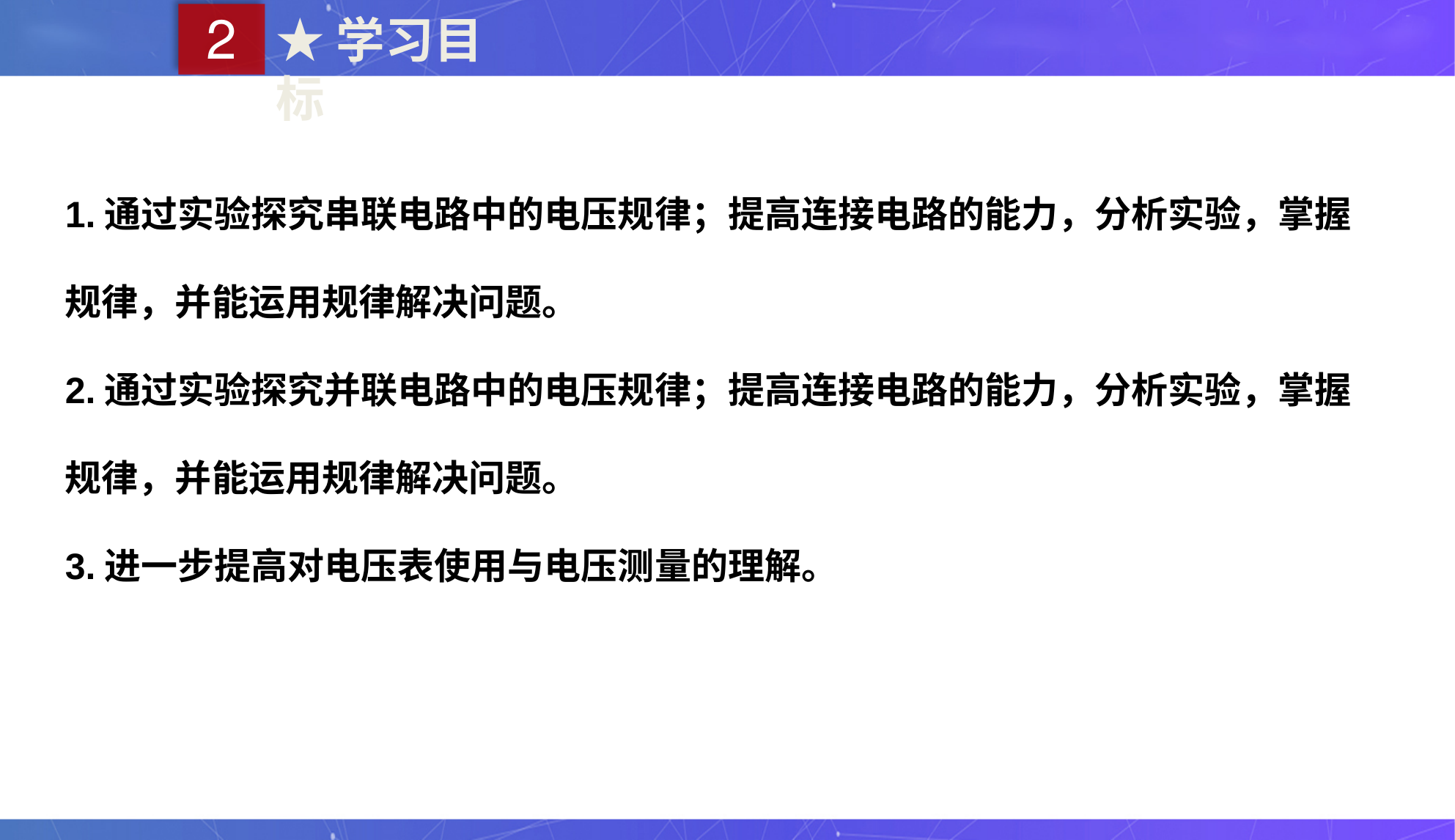

2
★学习目标
1.通过实验探究串联电路中的电压规律；提高连接电路的能力，分析实验，掌握规律，并能运用规律解决问题。
2.通过实验探究并联电路中的电压规律；提高连接电路的能力，分析实验，掌握规律，并能运用规律解决问题。
3.进一步提高对电压表使用与电压测量的理解。